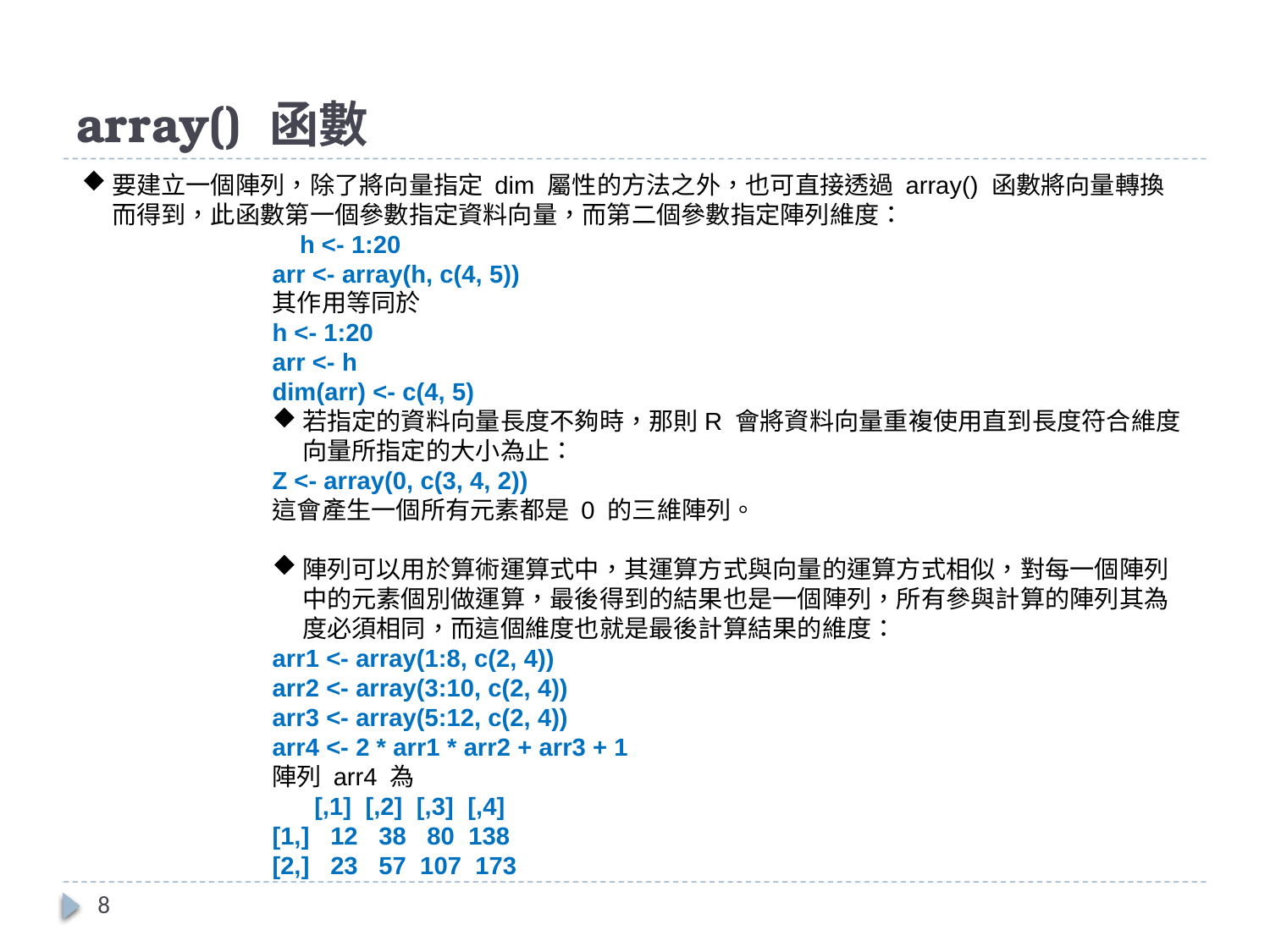

# array() 函數
要建立一個陣列，除了將向量指定 dim 屬性的方法之外，也可直接透過 array() 函數將向量轉換而得到，此函數第一個參數指定資料向量，而第二個參數指定陣列維度：
	          h <- 1:20
arr <- array(h, c(4, 5))
其作用等同於
h <- 1:20
arr <- h
dim(arr) <- c(4, 5)
若指定的資料向量長度不夠時，那則R 會將資料向量重複使用直到長度符合維度向量所指定的大小為止：
Z <- array(0, c(3, 4, 2))
這會產生一個所有元素都是 0 的三維陣列。

陣列可以用於算術運算式中，其運算方式與向量的運算方式相似，對每一個陣列中的元素個別做運算，最後得到的結果也是一個陣列，所有參與計算的陣列其為度必須相同，而這個維度也就是最後計算結果的維度：
arr1 <- array(1:8, c(2, 4))
arr2 <- array(3:10, c(2, 4))
arr3 <- array(5:12, c(2, 4))
arr4 <- 2 * arr1 * arr2 + arr3 + 1
陣列 arr4 為
      [,1]  [,2]  [,3]  [,4]
[1,]   12   38   80  138
[2,]   23   57  107  173
8